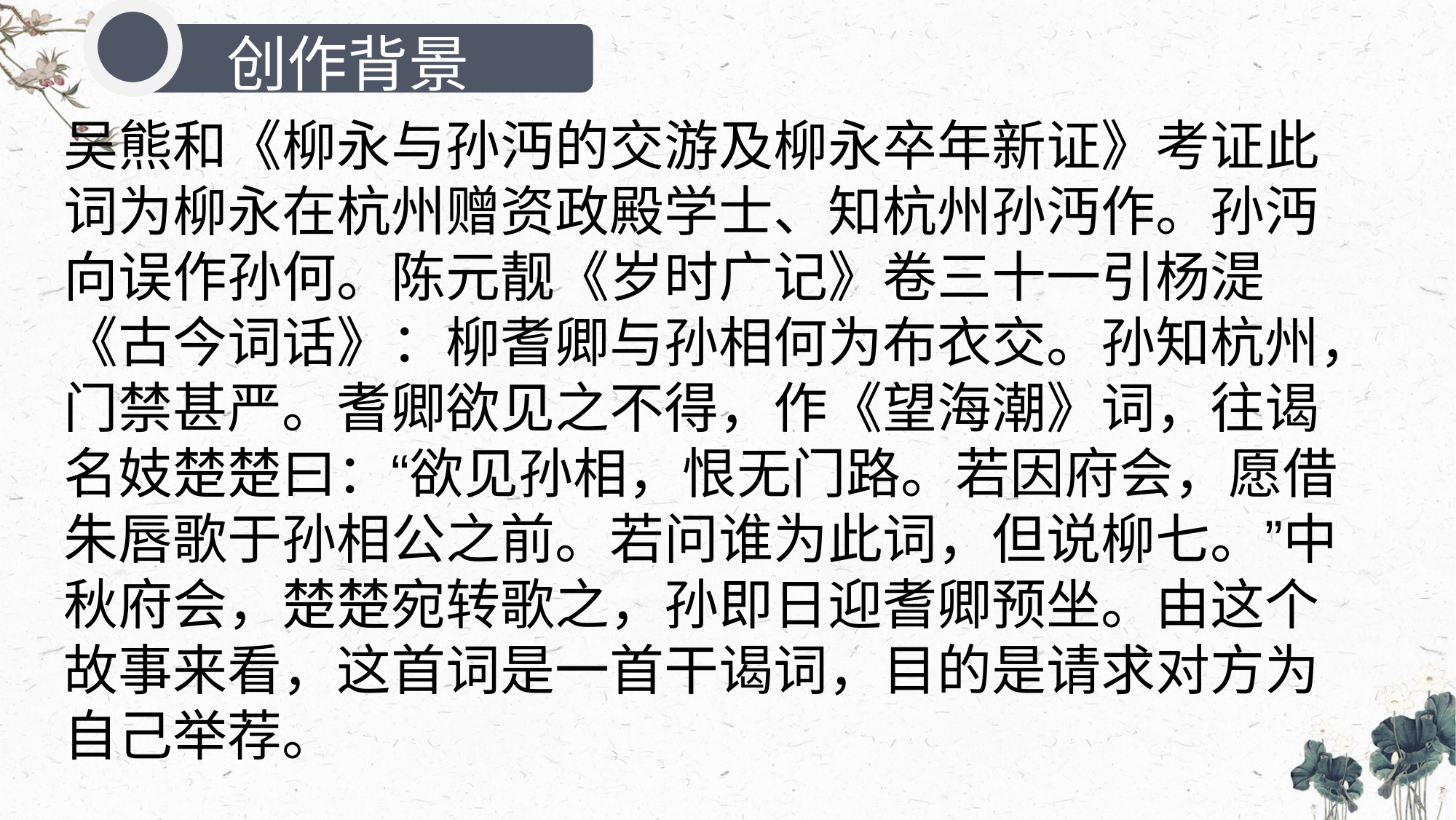

创作背景

吴熊和《柳永与孙沔的交游及柳永卒年新证》考证此词为柳永在杭州赠资政殿学士、知杭州孙沔作。孙沔向误作孙何。陈元靓《岁时广记》卷三十一引杨湜《古今词话》：柳耆卿与孙相何为布衣交。孙知杭州，门禁甚严。耆卿欲见之不得，作《望海潮》词，往谒名妓楚楚曰：“欲见孙相，恨无门路。若因府会，愿借朱唇歌于孙相公之前。若问谁为此词，但说柳七。”中秋府会，楚楚宛转歌之，孙即日迎耆卿预坐。由这个故事来看，这首词是一首干谒词，目的是请求对方为自己举荐。